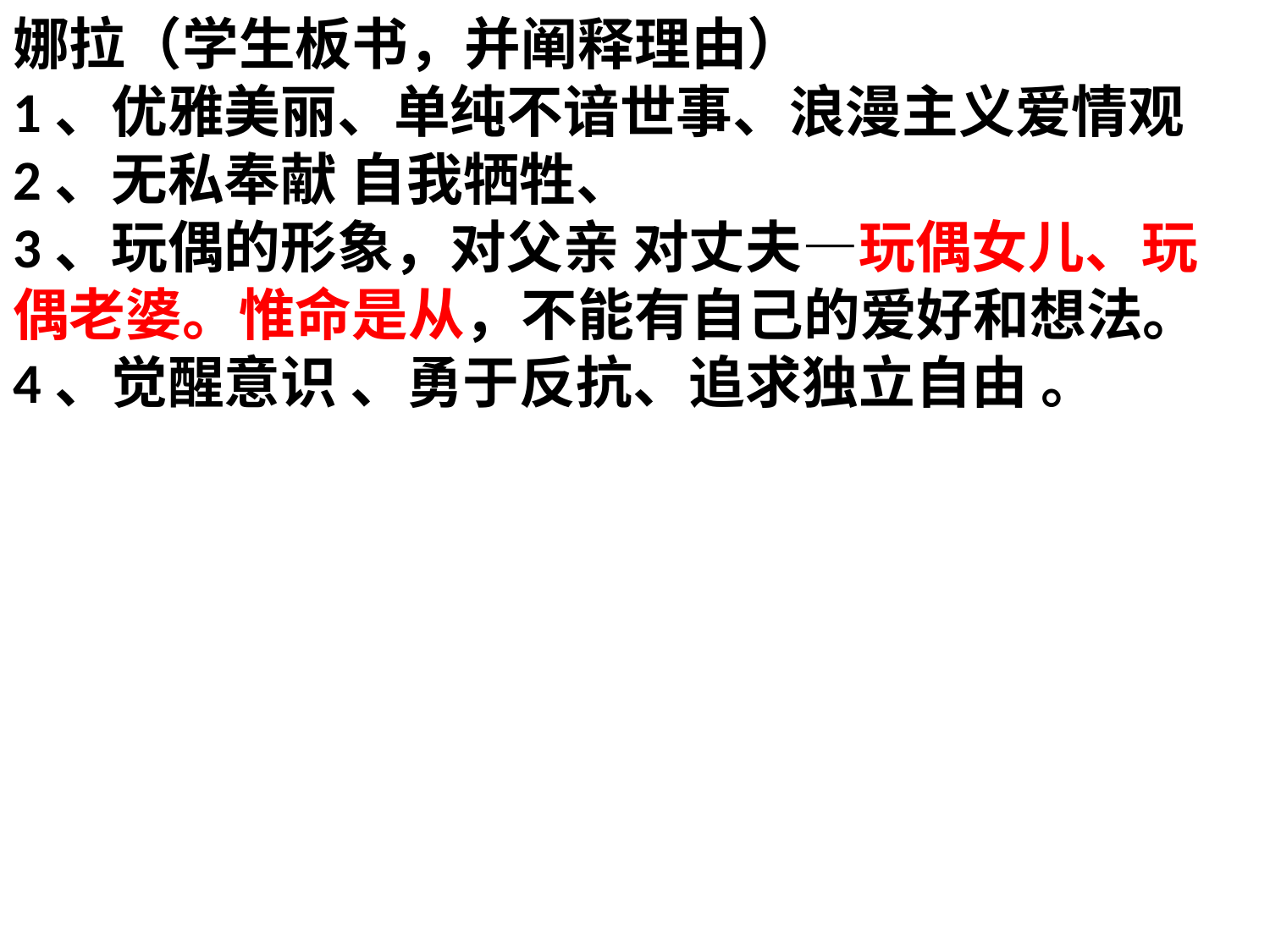

娜拉（学生板书，并阐释理由）
1、优雅美丽、单纯不谙世事、浪漫主义爱情观
2、无私奉献 自我牺牲、
3、玩偶的形象，对父亲 对丈夫—玩偶女儿、玩偶老婆。惟命是从，不能有自己的爱好和想法。
4、觉醒意识 、勇于反抗、追求独立自由 。